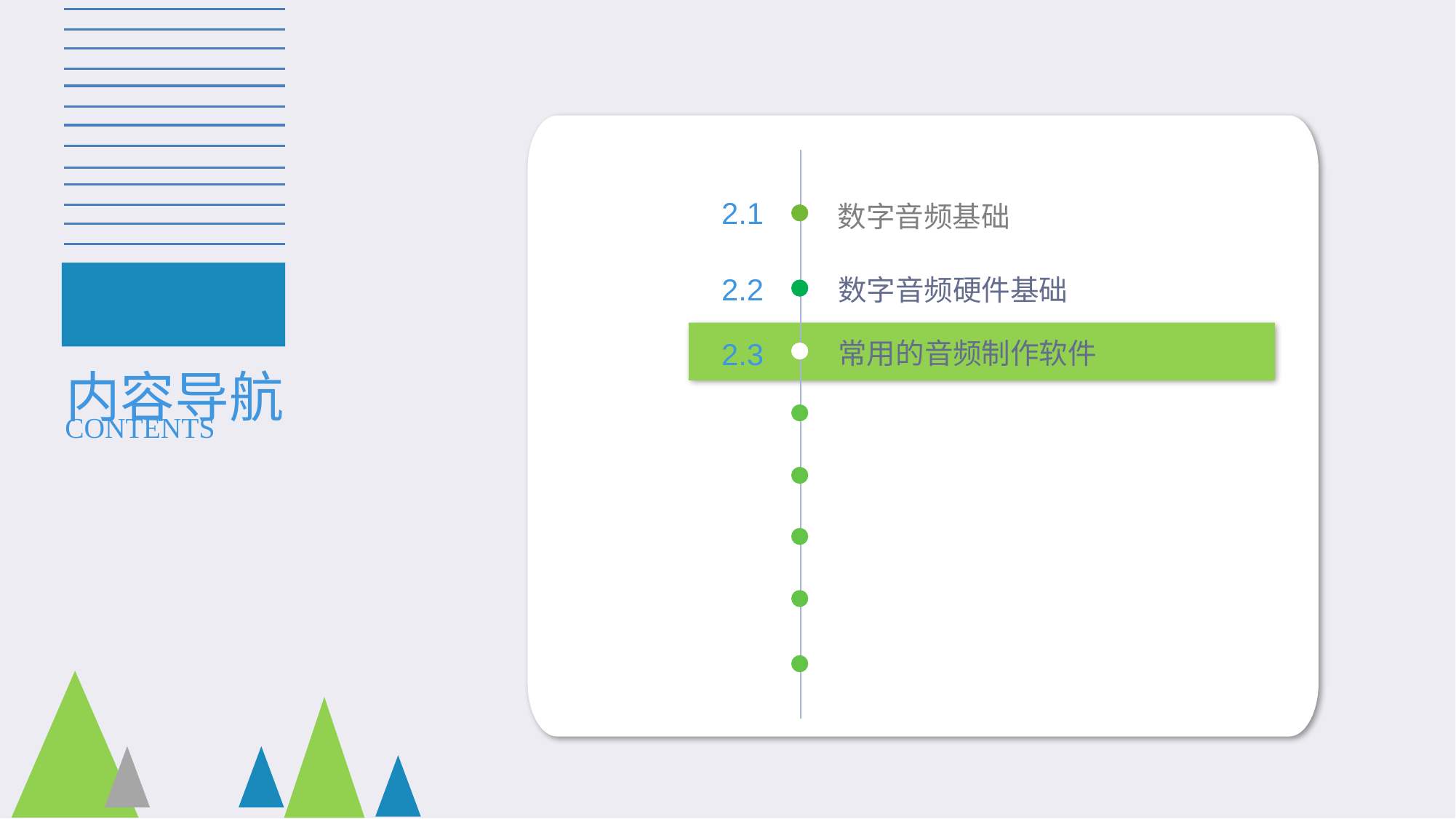

2.1
数字音频基础

2.2
数字音频硬件基础

内容导航

常用的音频制作软件
2.3

CONTENTS